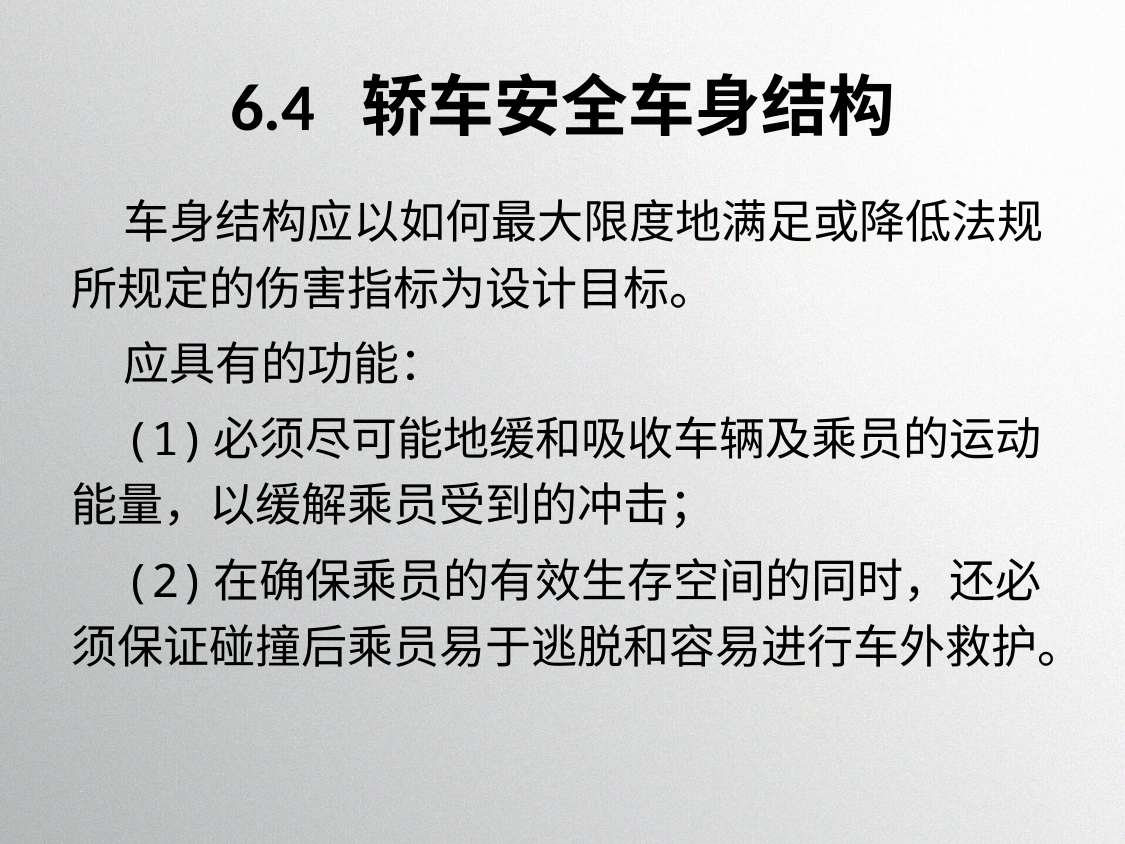

# 6.4  轿车安全车身结构
车身结构应以如何最大限度地满足或降低法规所规定的伤害指标为设计目标。
应具有的功能：
(1)必须尽可能地缓和吸收车辆及乘员的运动能量，以缓解乘员受到的冲击；
(2)在确保乘员的有效生存空间的同时，还必须保证碰撞后乘员易于逃脱和容易进行车外救护。